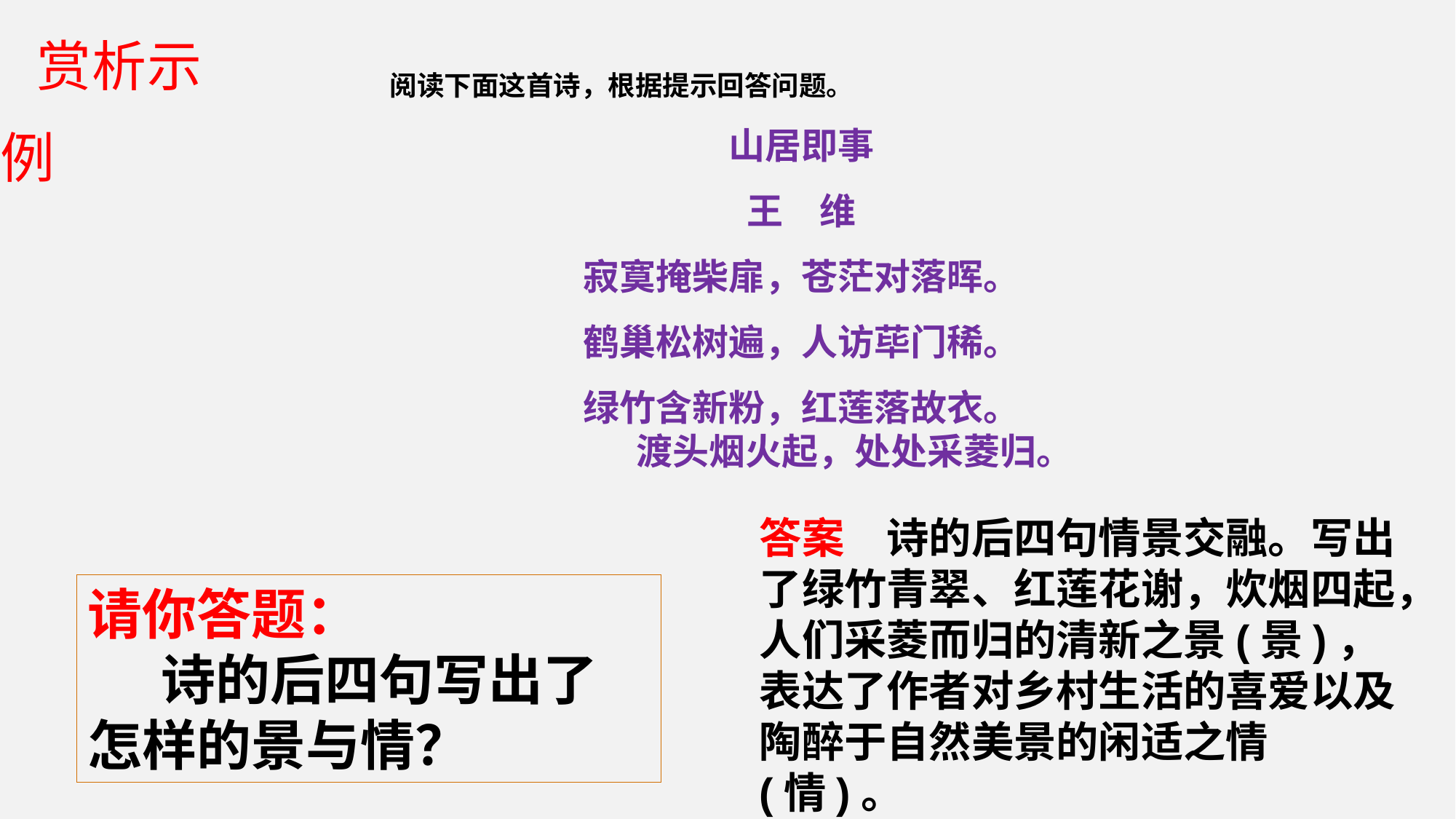

赏析示例
阅读下面这首诗，根据提示回答问题。
山居即事
王　维
寂寞掩柴扉，苍茫对落晖。
鹤巢松树遍，人访荜门稀。
绿竹含新粉，红莲落故衣。
                             渡头烟火起，处处采菱归。
答案　诗的后四句情景交融。写出了绿竹青翠、红莲花谢，炊烟四起，人们采菱而归的清新之景(景)，表达了作者对乡村生活的喜爱以及陶醉于自然美景的闲适之情(情)。
请你答题：
    诗的后四句写出了怎样的景与情？